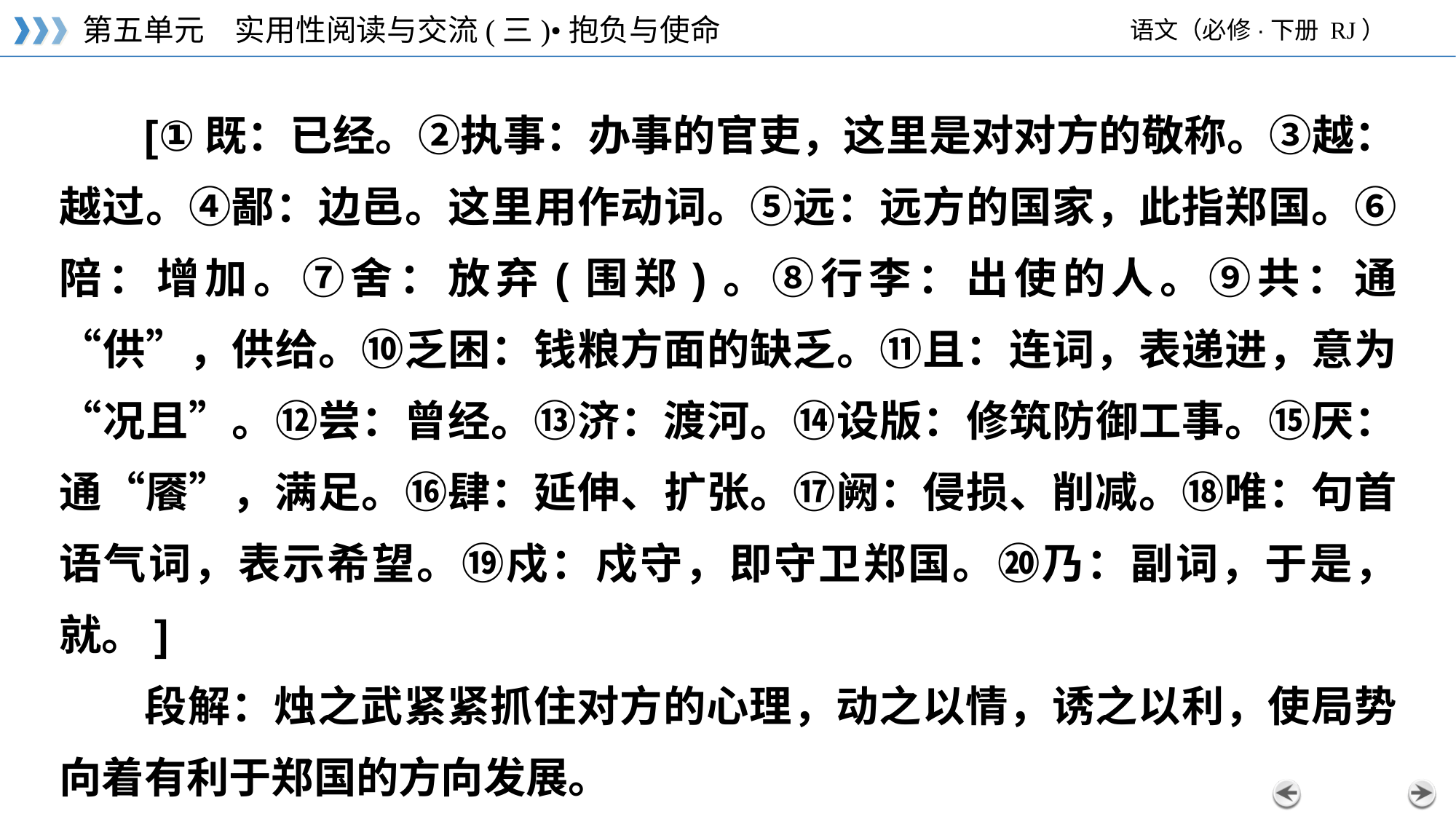

[①既：已经。②执事：办事的官吏，这里是对对方的敬称。③越：越过。④鄙：边邑。这里用作动词。⑤远：远方的国家，此指郑国。⑥陪：增加。⑦舍：放弃(围郑)。⑧行李：出使的人。⑨共：通“供”，供给。⑩乏困：钱粮方面的缺乏。⑪且：连词，表递进，意为“况且”。⑫尝：曾经。⑬济：渡河。⑭设版：修筑防御工事。⑮厌：通“餍”，满足。⑯肆：延伸、扩张。⑰阙：侵损、削减。⑱唯：句首语气词，表示希望。⑲戍：戍守，即守卫郑国。⑳乃：副词，于是，就。]
段解：烛之武紧紧抓住对方的心理，动之以情，诱之以利，使局势向着有利于郑国的方向发展。